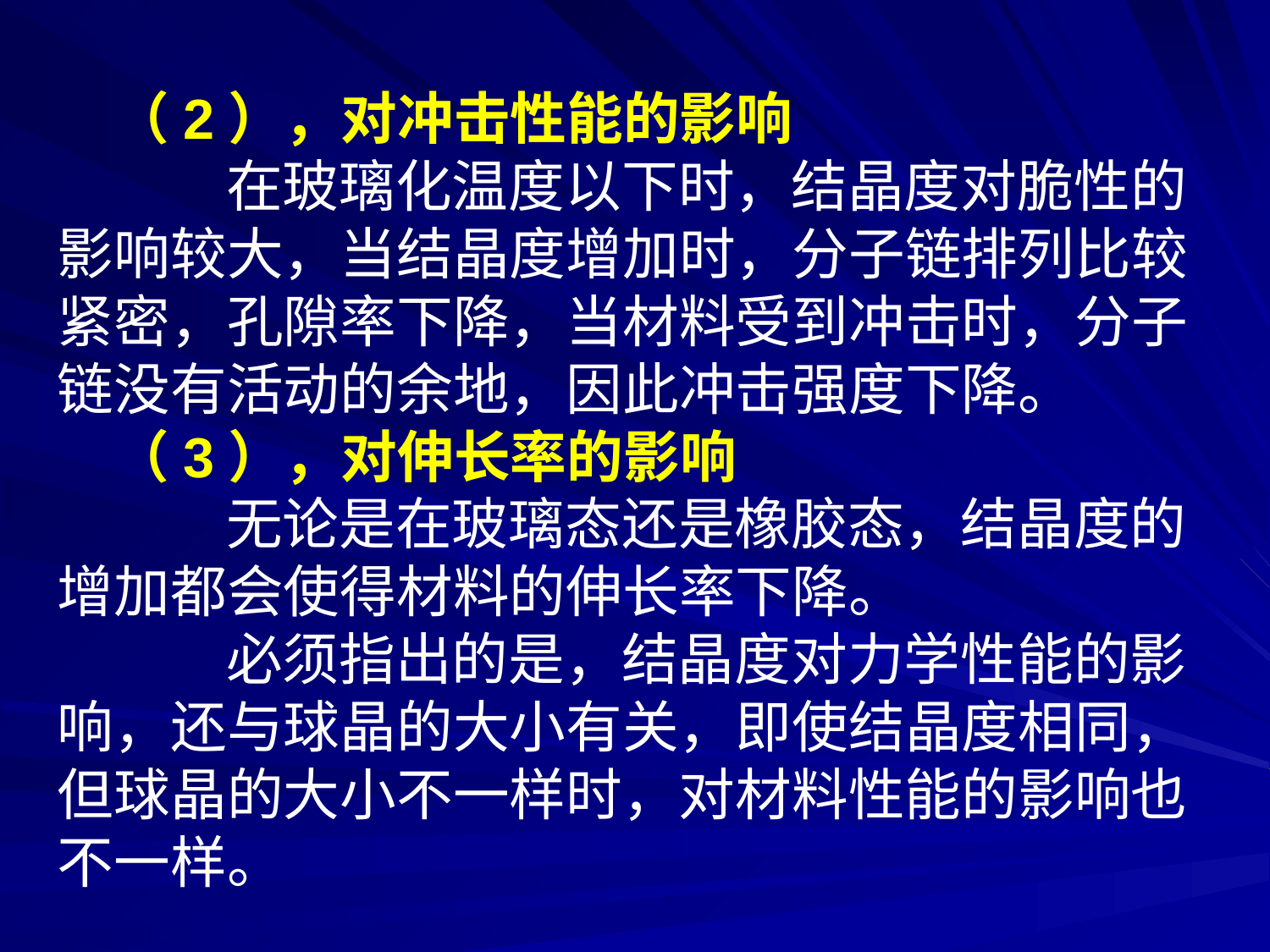

（2），对冲击性能的影响
　　在玻璃化温度以下时，结晶度对脆性的影响较大，当结晶度增加时，分子链排列比较紧密，孔隙率下降，当材料受到冲击时，分子链没有活动的余地，因此冲击强度下降。
（3），对伸长率的影响
　　无论是在玻璃态还是橡胶态，结晶度的增加都会使得材料的伸长率下降。
　　必须指出的是，结晶度对力学性能的影响，还与球晶的大小有关，即使结晶度相同，但球晶的大小不一样时，对材料性能的影响也不一样。